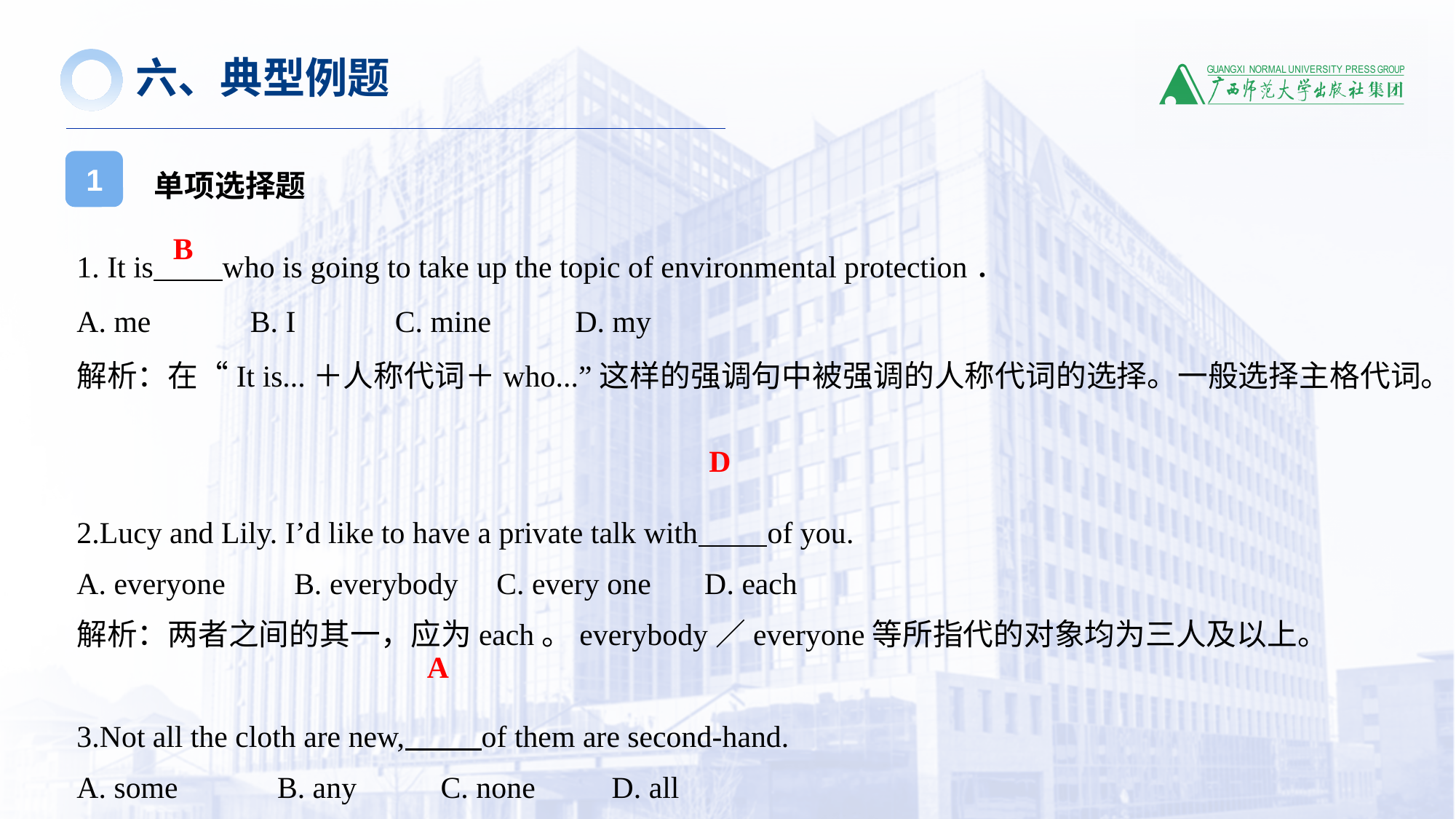

六、典型例题

单项选择题

1
1. It is         who is going to take up the topic of environmental protection．
A. me             B. I             C. mine           D. my
解析：在“It is...＋人称代词＋who...”这样的强调句中被强调的人称代词的选择。一般选择主格代词。

2.Lucy and Lily. I’d like to have a private talk with         of you.
A. everyone         B. everybody     C. every one       D. each
解析：两者之间的其一，应为each。everybody／everyone等所指代的对象均为三人及以上。

3.Not all the cloth are new,          of them are second-hand.
A. some             B. any           C. none          D. all
解析: 表示整体中的部分，有些，用“some”。
B
D
A